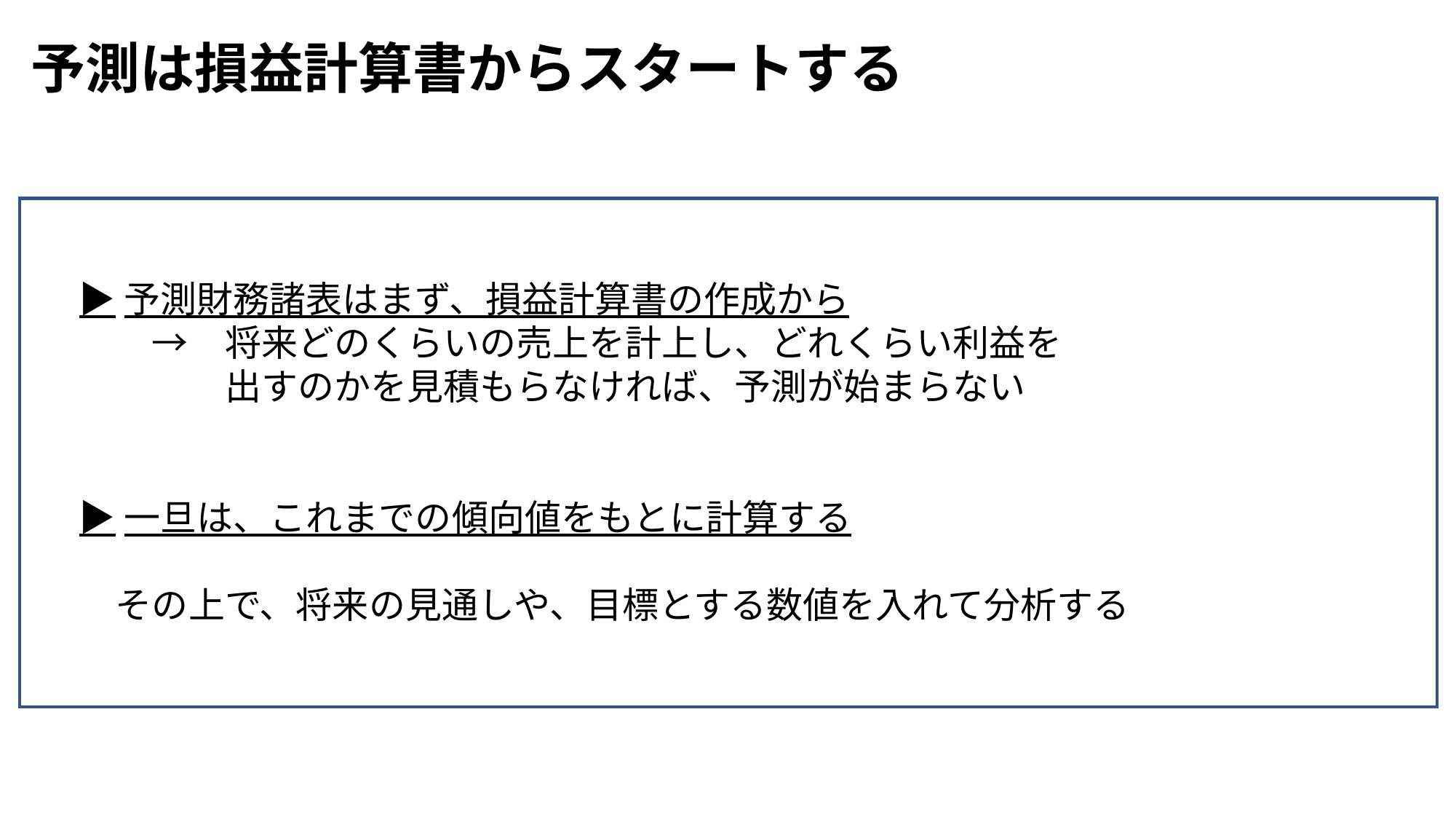

予測は損益計算書からスタートする

▶予測財務諸表はまず、損益計算書の作成から
　　→　将来どのくらいの売上を計上し、どれくらい利益を
　　　　出すのかを見積もらなければ、予測が始まらない

▶一旦は、これまでの傾向値をもとに計算する

　その上で、将来の見通しや、目標とする数値を入れて分析する